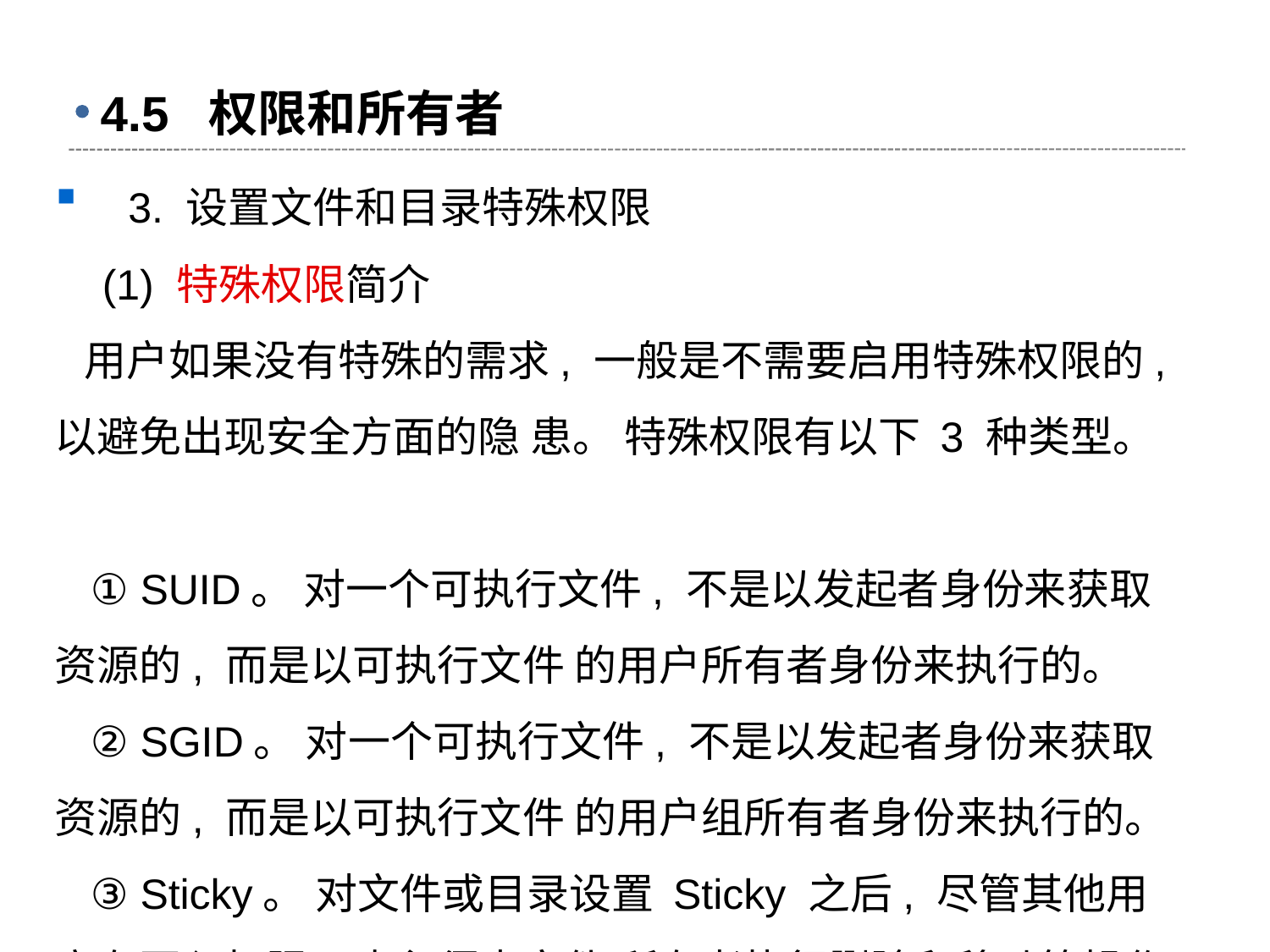

# 4.5  权限和所有者
  3. 设置文件和目录特殊权限
    (1) 特殊权限简介
  用户如果没有特殊的需求, 一般是不需要启用特殊权限的, 以避免出现安全方面的隐 患。 特殊权限有以下 3 种类型。
   ① SUID。 对一个可执行文件, 不是以发起者身份来获取资源的, 而是以可执行文件 的用户所有者身份来执行的。
   ② SGID。 对一个可执行文件, 不是以发起者身份来获取资源的, 而是以可执行文件 的用户组所有者身份来执行的。
   ③ Sticky。 对文件或目录设置 Sticky 之后, 尽管其他用户有写入权限, 也必须由文件 所有者执行删除和移动等操作。